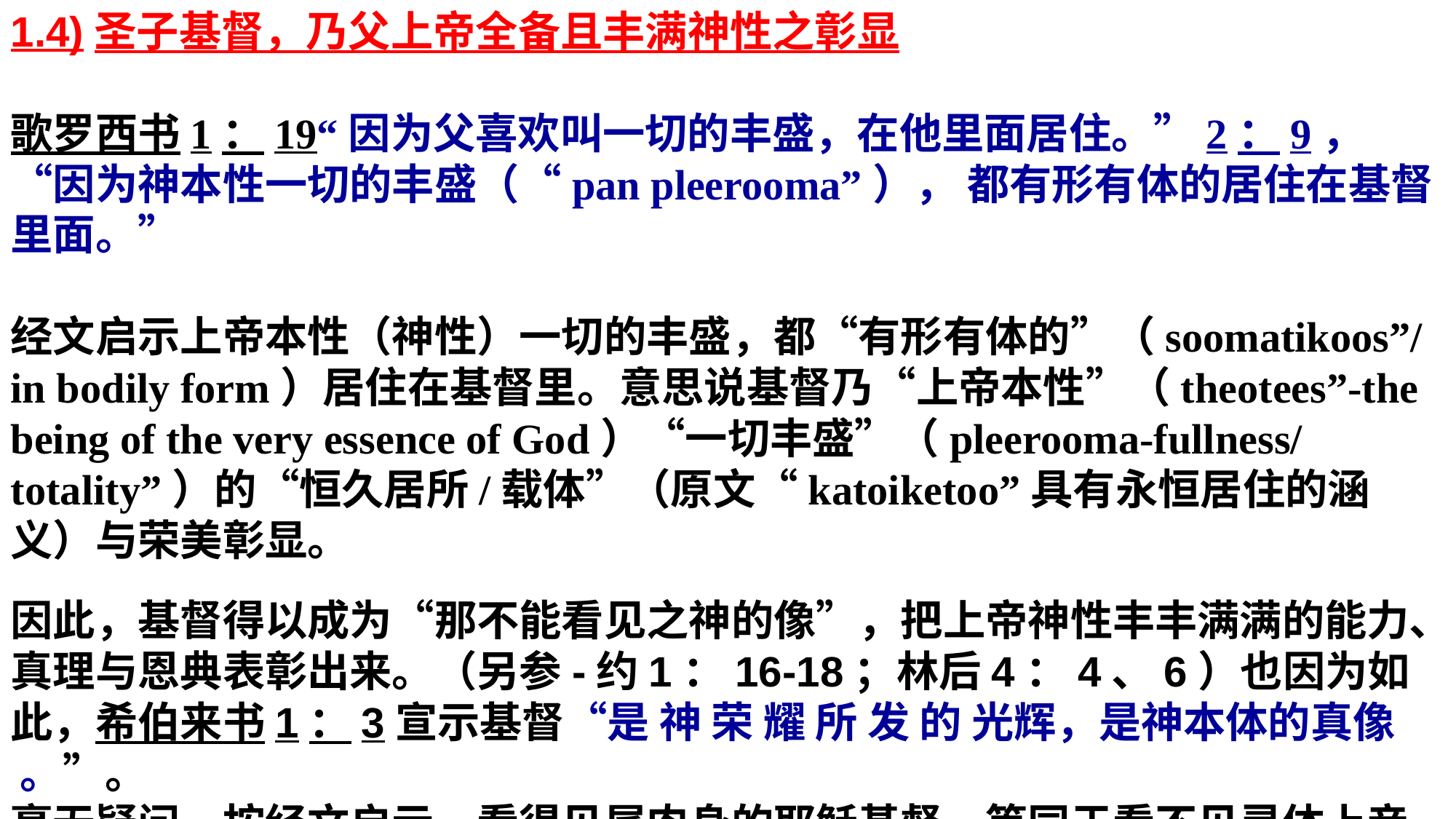

1.4)圣子基督，乃父上帝全备且丰满神性之彰显

歌罗西书1：19“因为父喜欢叫一切的丰盛，在他里面居住。”2：9，“因为神本性一切的丰盛（“pan pleerooma”）， 都有形有体的居住在基督里面。”

经文启示上帝本性（神性）一切的丰盛，都“有形有体的”（soomatikoos”/in bodily form）居住在基督里。意思说基督乃“上帝本性”（theotees”-the being of the very essence of God）“一切丰盛”（pleerooma-fullness/ totality”）的“恒久居所/载体”（原文“katoiketoo”具有永恒居住的涵义）与荣美彰显。

因此，基督得以成为“那不能看见之神的像”，把上帝神性丰丰满满的能力、真理与恩典表彰出来。（另参-约1：16-18；林后4：4、6）也因为如此，希伯来书1：3宣示基督“是 神 荣 耀 所 发 的 光辉，是神本体的真像 。”。
毫无疑问，按经文启示，看得见属肉身的耶稣基督，等同于看不见灵体上帝的彰显（参-R. Reymond, 页247，249-251）。（*1）